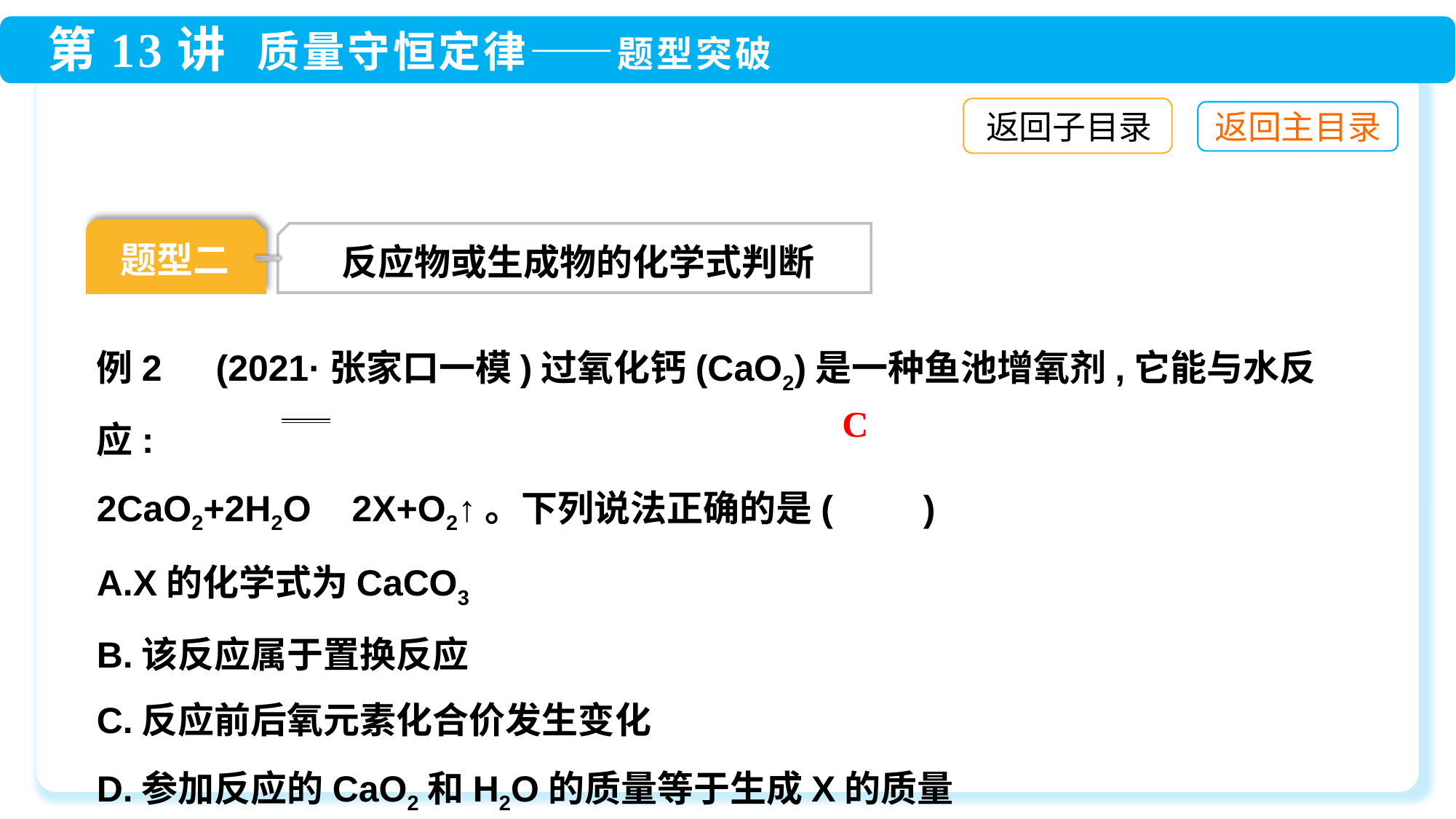

返回子目录
题型二
反应物或生成物的化学式判断

例2　(2021·张家口一模)过氧化钙(CaO2)是一种鱼池增氧剂,它能与水反应:
2CaO2+2H2O    2X+O2↑。下列说法正确的是(　　)
A.X的化学式为CaCO3
B.该反应属于置换反应
C.反应前后氧元素化合价发生变化
D.参加反应的CaO2和H2O的质量等于生成X的质量
C